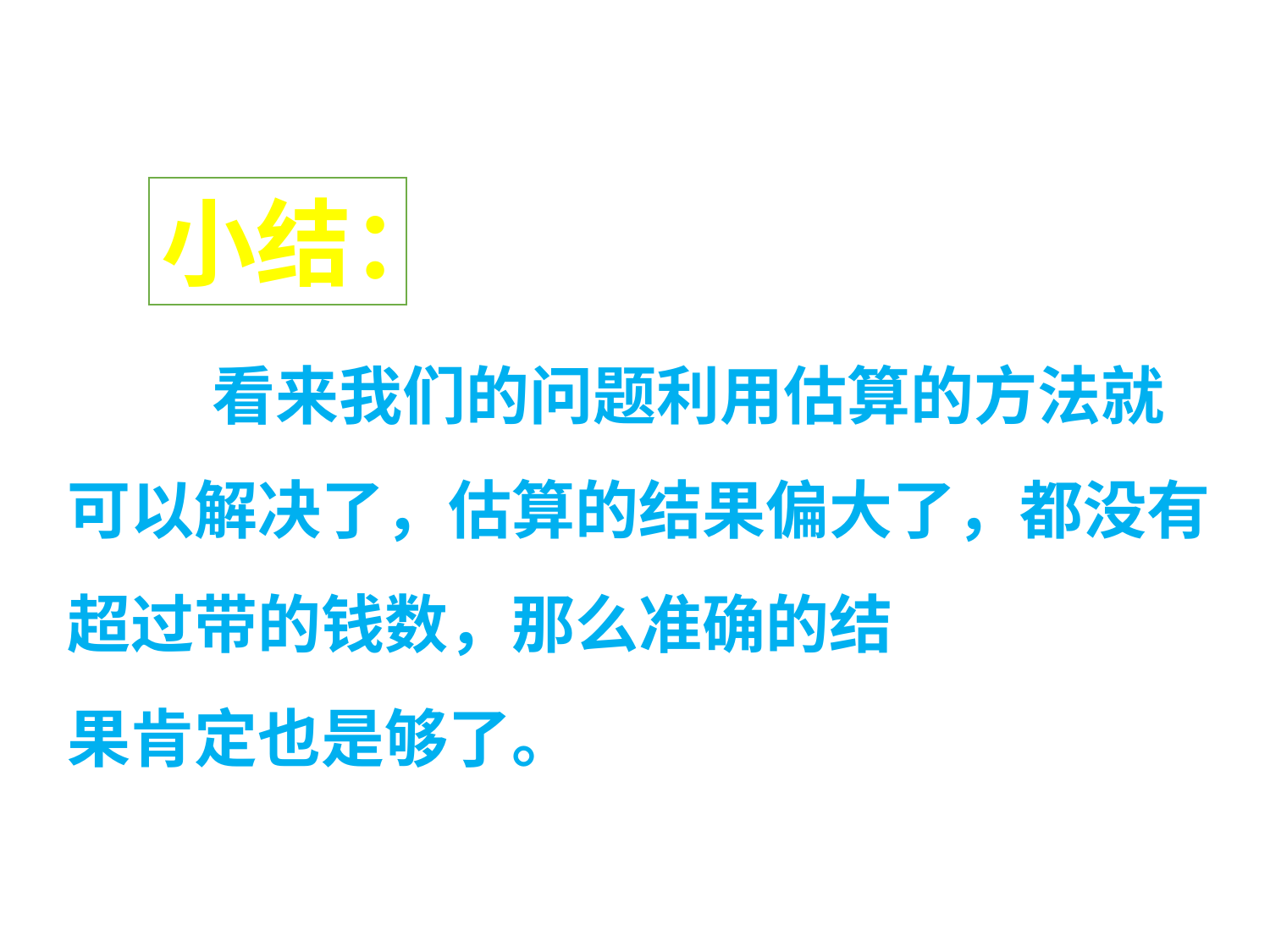

小结：
         看来我们的问题利用估算的方法就可以解决了，估算的结果偏大了，都没有超过带的钱数，那么准确的结
果肯定也是够了。